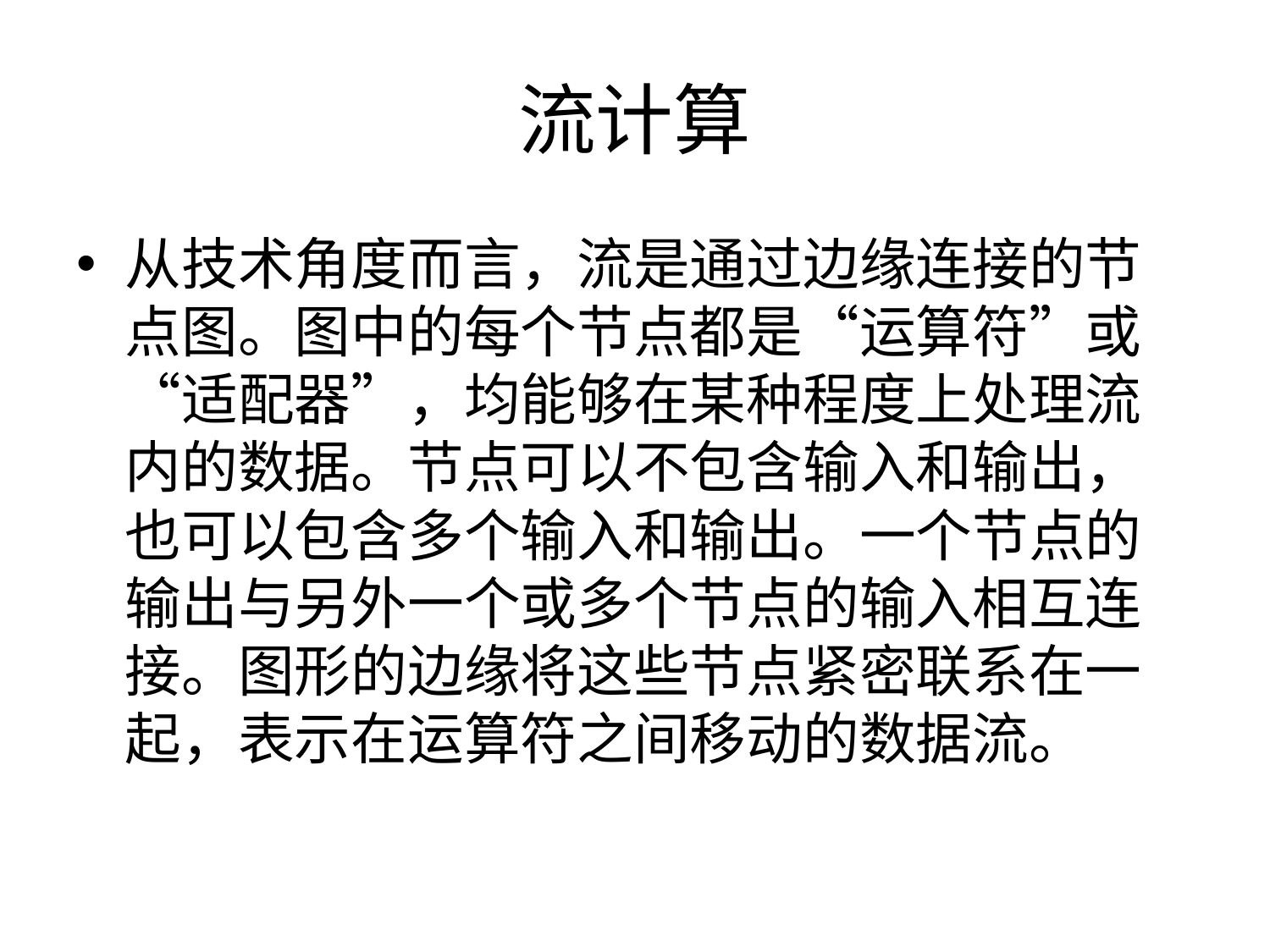

# 流计算
从技术角度而言，流是通过边缘连接的节点图。图中的每个节点都是“运算符”或“适配器”，均能够在某种程度上处理流内的数据。节点可以不包含输入和输出，也可以包含多个输入和输出。一个节点的输出与另外一个或多个节点的输入相互连接。图形的边缘将这些节点紧密联系在一起，表示在运算符之间移动的数据流。